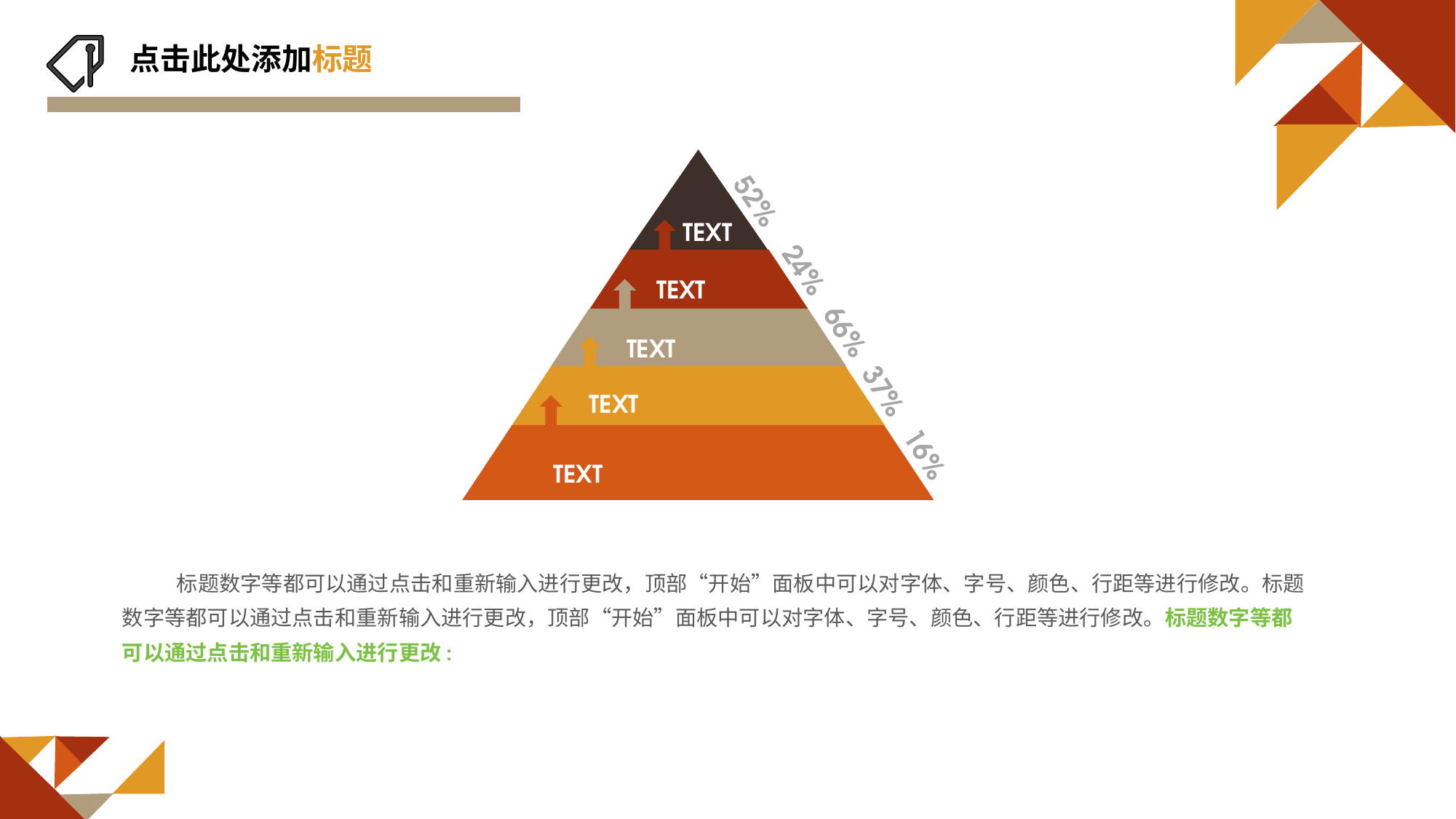

点击此处添加标题

TEXT
52%

TEXT
24%

TEXT
66%

TEXT
37%

TEXT
16%
标题数字等都可以通过点击和重新输入进行更改，顶部“开始”面板中可以对字体、字号、颜色、行距等进行修改。标题数字等都可以通过点击和重新输入进行更改，顶部“开始”面板中可以对字体、字号、颜色、行距等进行修改。标题数字等都可以通过点击和重新输入进行更改: